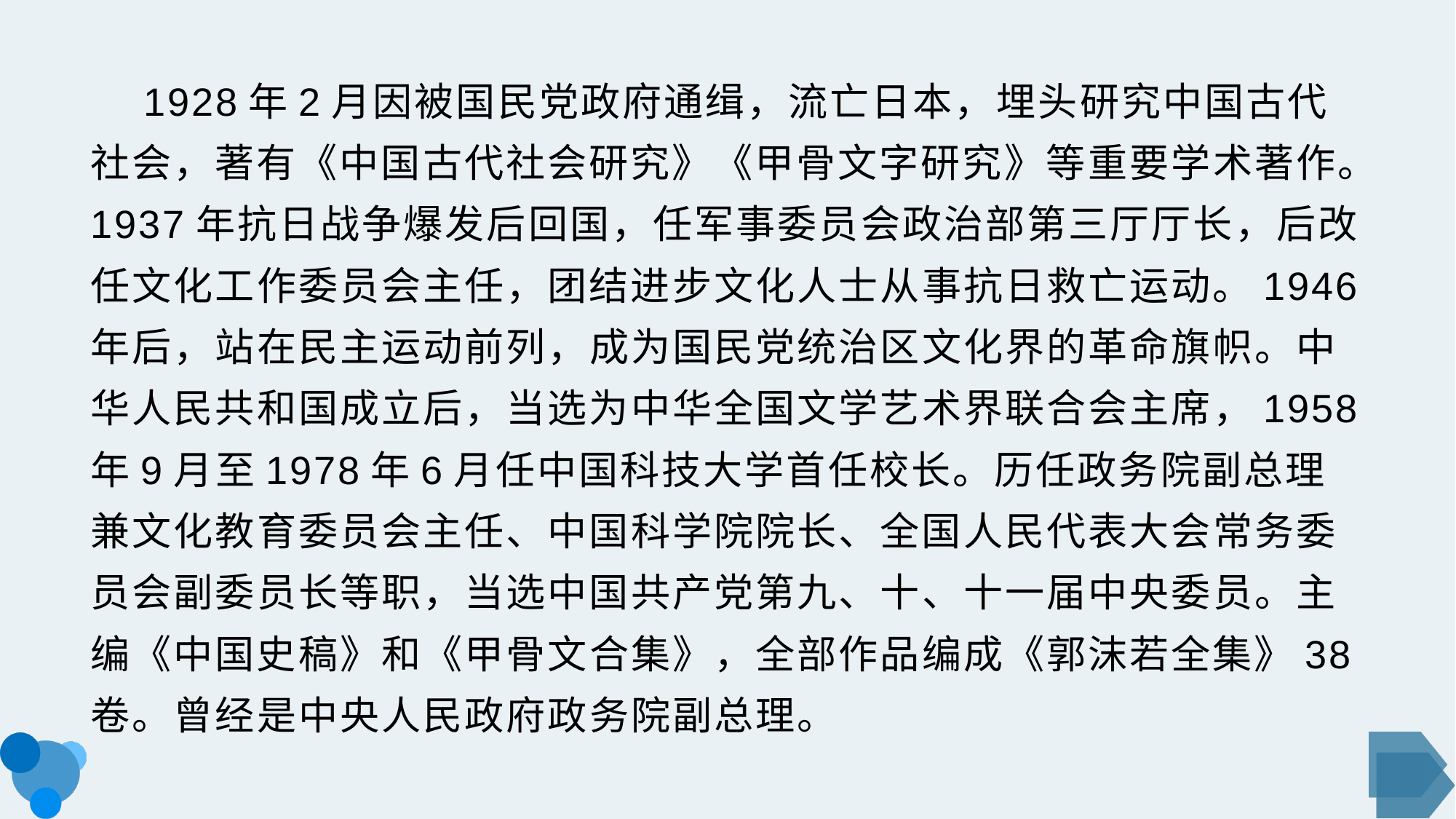

1928年2月因被国民党政府通缉，流亡日本，埋头研究中国古代社会，著有《中国古代社会研究》《甲骨文字研究》等重要学术著作。1937年抗日战争爆发后回国，任军事委员会政治部第三厅厅长，后改任文化工作委员会主任，团结进步文化人士从事抗日救亡运动。1946年后，站在民主运动前列，成为国民党统治区文化界的革命旗帜。中华人民共和国成立后，当选为中华全国文学艺术界联合会主席，1958年9月至1978年6月任中国科技大学首任校长。历任政务院副总理兼文化教育委员会主任、中国科学院院长、全国人民代表大会常务委员会副委员长等职，当选中国共产党第九、十、十一届中央委员。主编《中国史稿》和《甲骨文合集》，全部作品编成《郭沫若全集》38卷。曾经是中央人民政府政务院副总理。